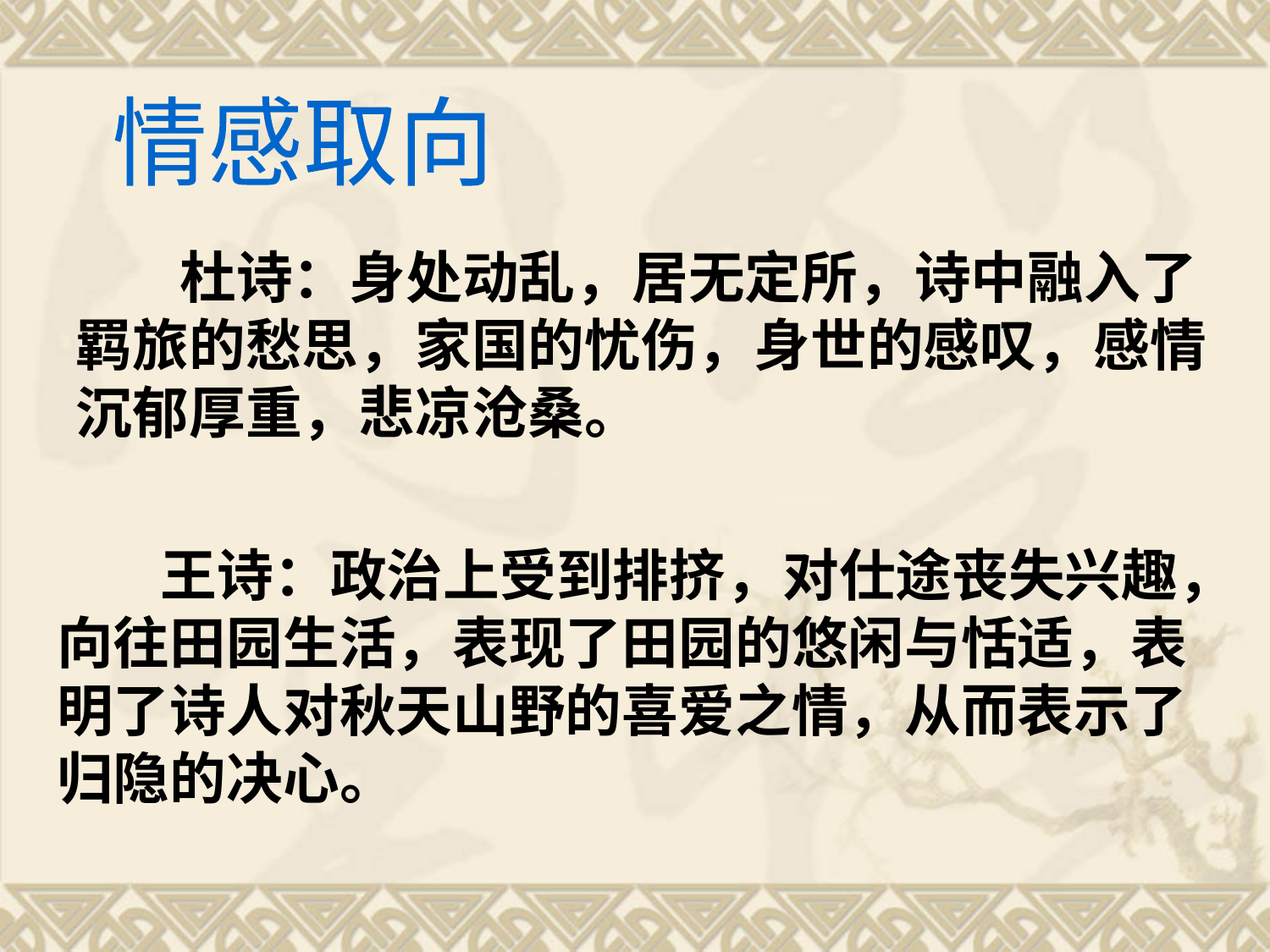

情感取向
       杜诗：身处动乱，居无定所，诗中融入了羁旅的愁思，家国的忧伤，身世的感叹，感情沉郁厚重，悲凉沧桑。
       王诗：政治上受到排挤，对仕途丧失兴趣，向往田园生活，表现了田园的悠闲与恬适，表明了诗人对秋天山野的喜爱之情，从而表示了归隐的决心。